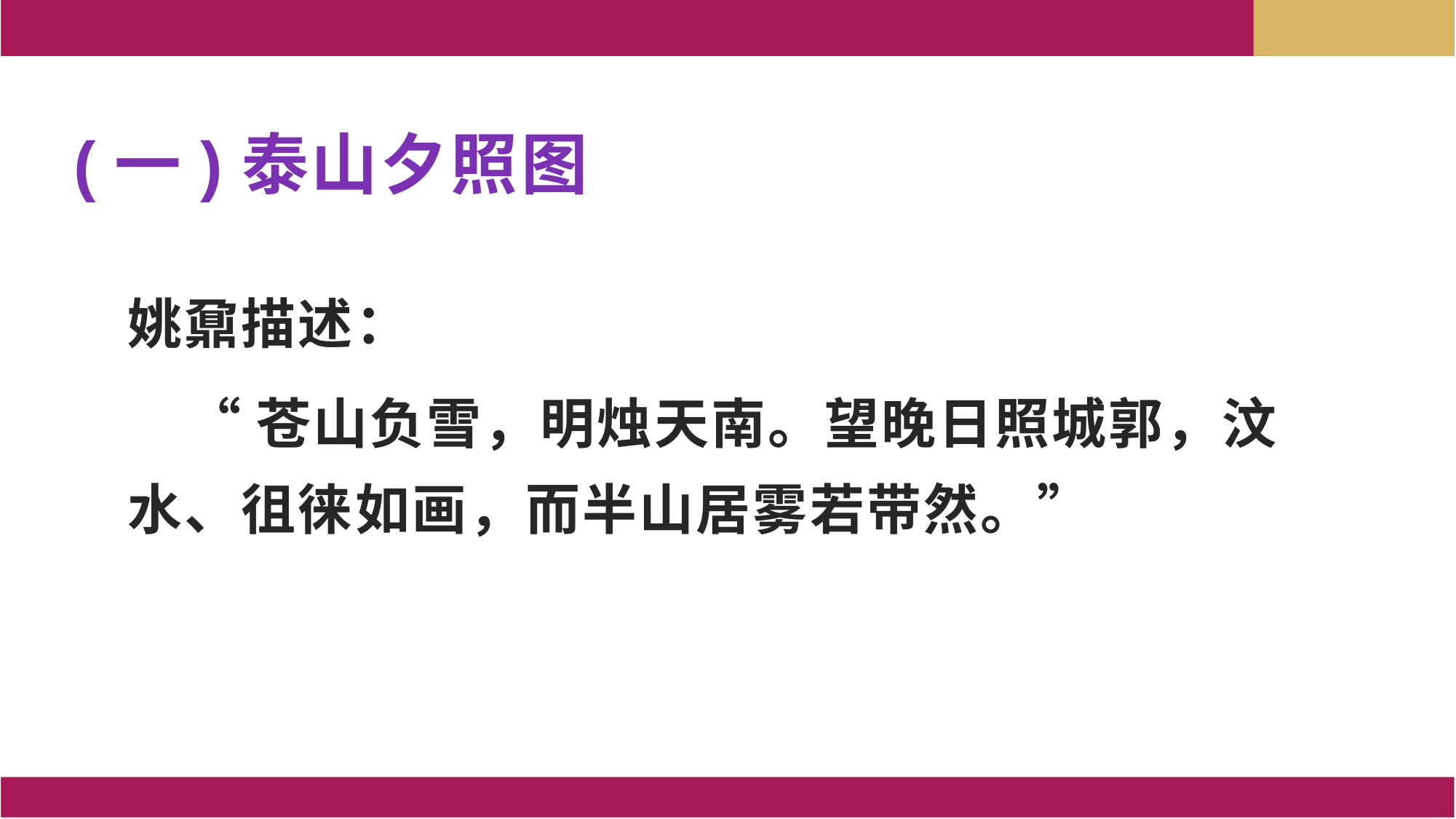

(一)泰山夕照图

姚鼐描述：
    “苍山负雪，明烛天南。望晚日照城郭，汶水、徂徕如画，而半山居雾若带然。”